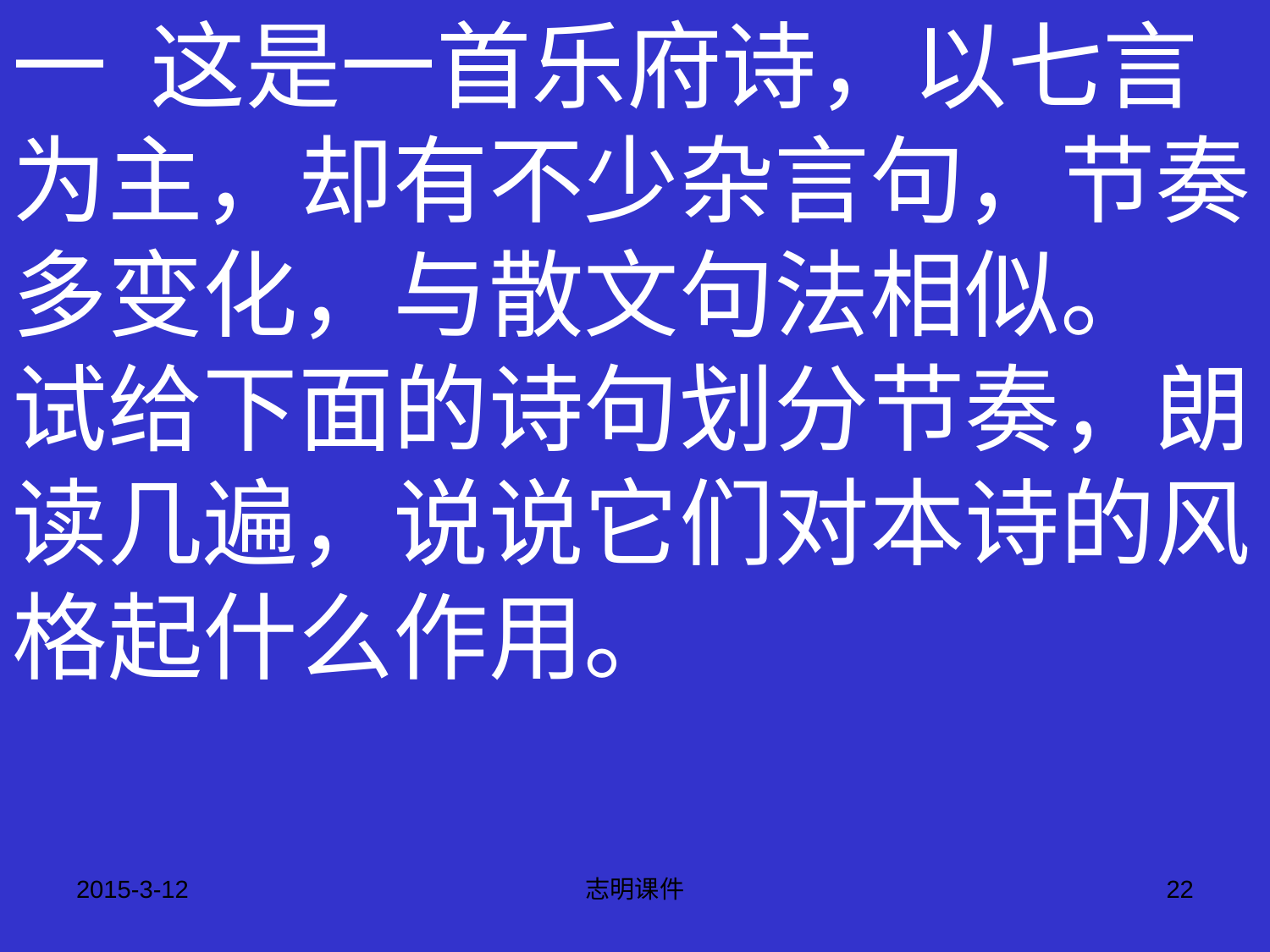

一  这是一首乐府诗，以七言为主，却有不少杂言句，节奏多变化，与散文句法相似。
试给下面的诗句划分节奏，朗读几遍，说说它们对本诗的风格起什么作用。

2015-3-12
志明课件
22